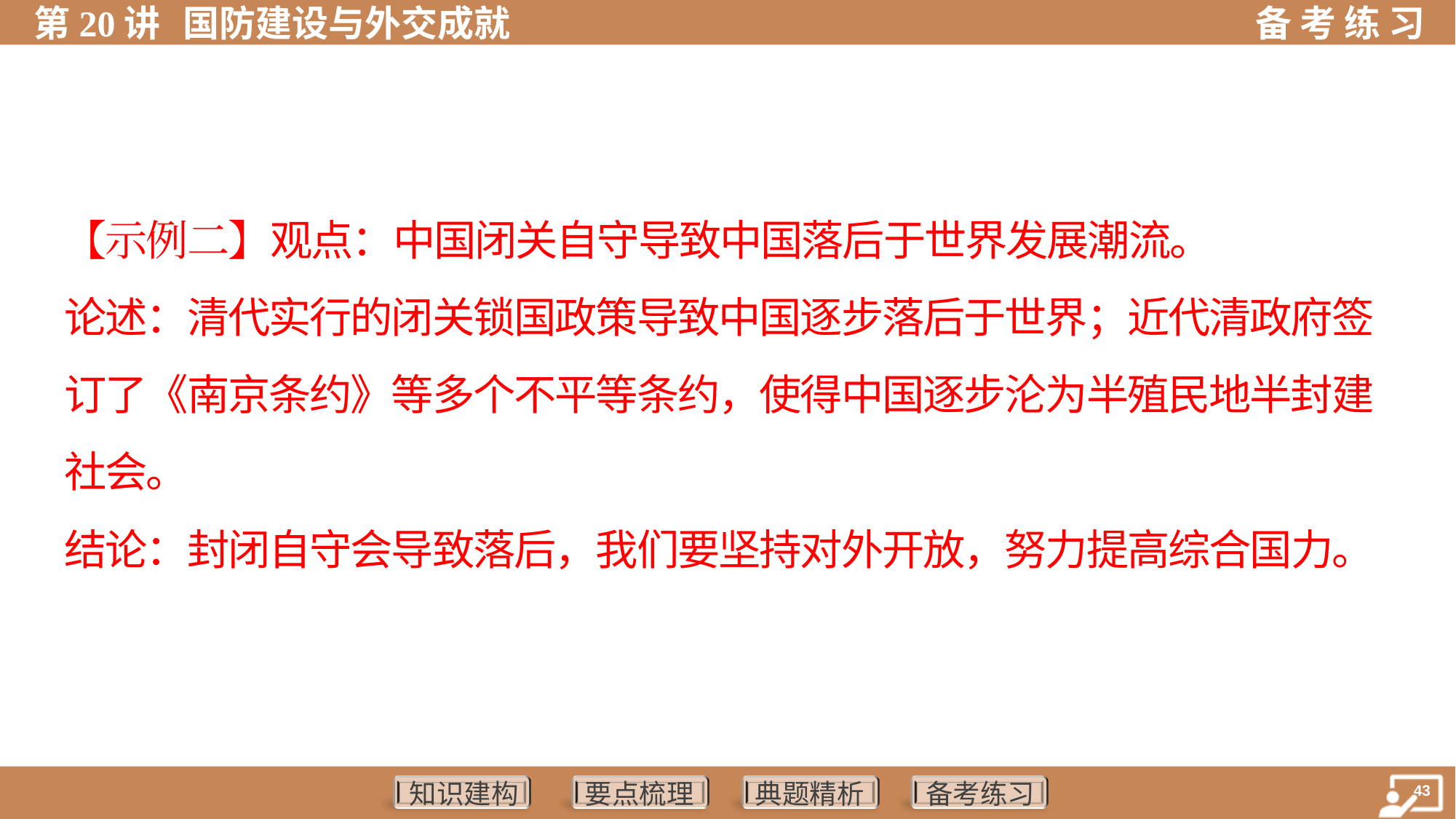

【示例二】观点：中国闭关自守导致中国落后于世界发展潮流。
论述：清代实行的闭关锁国政策导致中国逐步落后于世界；近代清政府签
订了《南京条约》等多个不平等条约，使得中国逐步沦为半殖民地半封建
社会。
结论：封闭自守会导致落后，我们要坚持对外开放，努力提高综合国力。